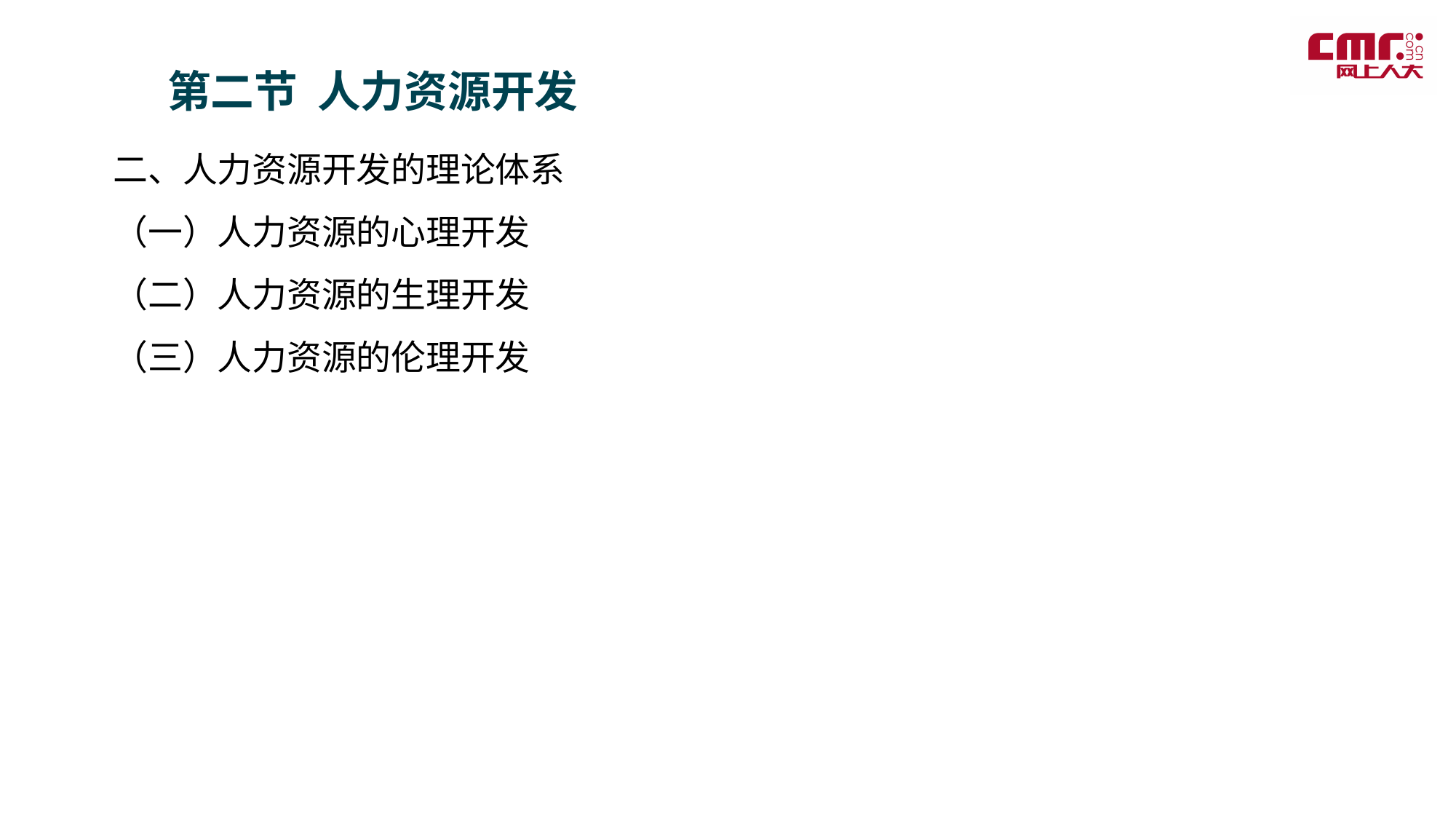

第二节  人力资源开发
二、人力资源开发的理论体系
（一）人力资源的心理开发
（二）人力资源的生理开发
（三）人力资源的伦理开发